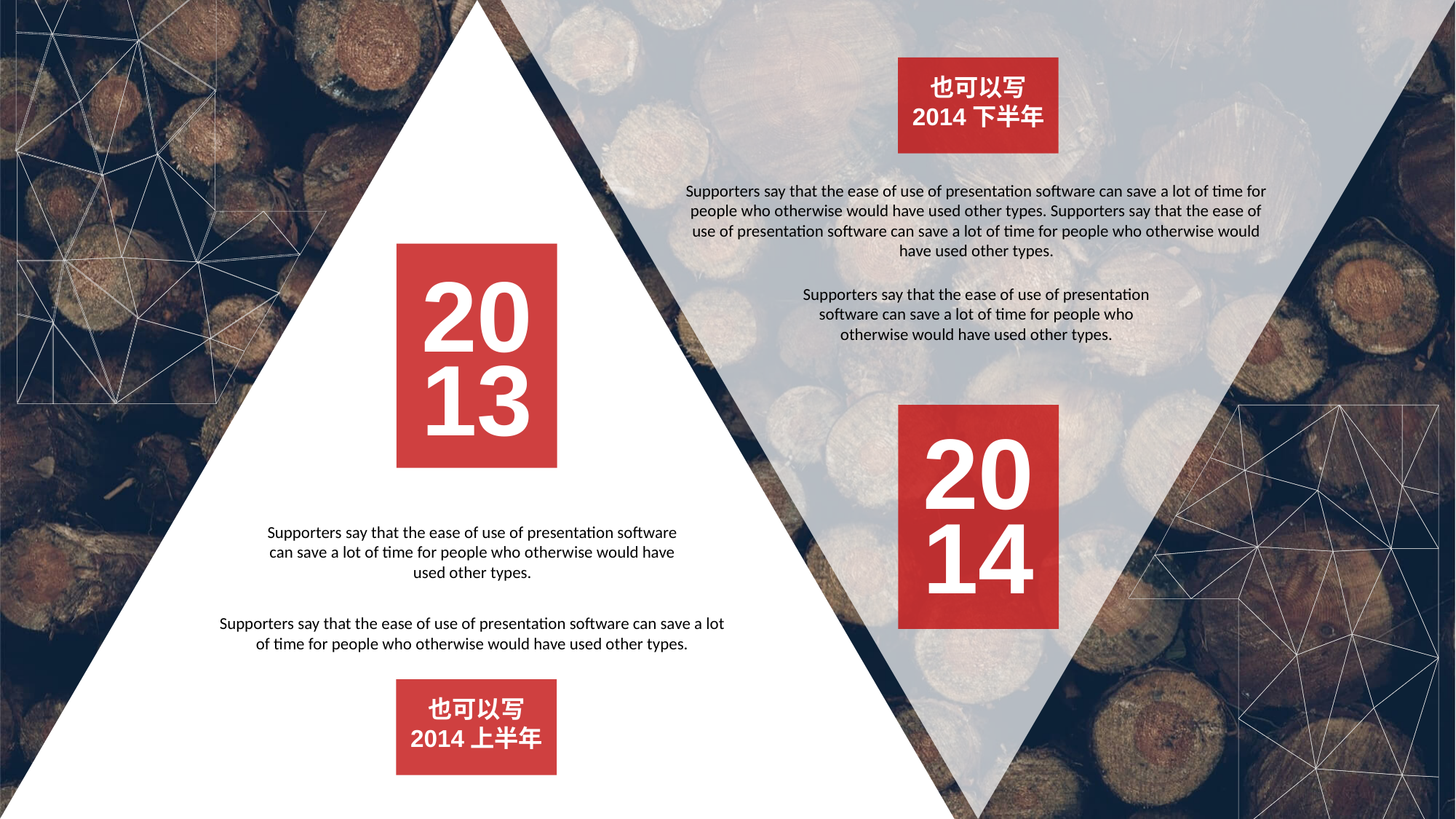

也可以写
2014下半年
Supporters say that the ease of use of presentation software can save a lot of time for people who otherwise would have used other types. Supporters say that the ease of use of presentation software can save a lot of time for people who otherwise would have used other types.

20
Supporters say that the ease of use of presentation software can save a lot of time for people who otherwise would have used other types.
13
20

14
Supporters say that the ease of use of presentation software can save a lot of time for people who otherwise would have used other types.
Supporters say that the ease of use of presentation software can save a lot of time for people who otherwise would have used other types.

也可以写
2014上半年